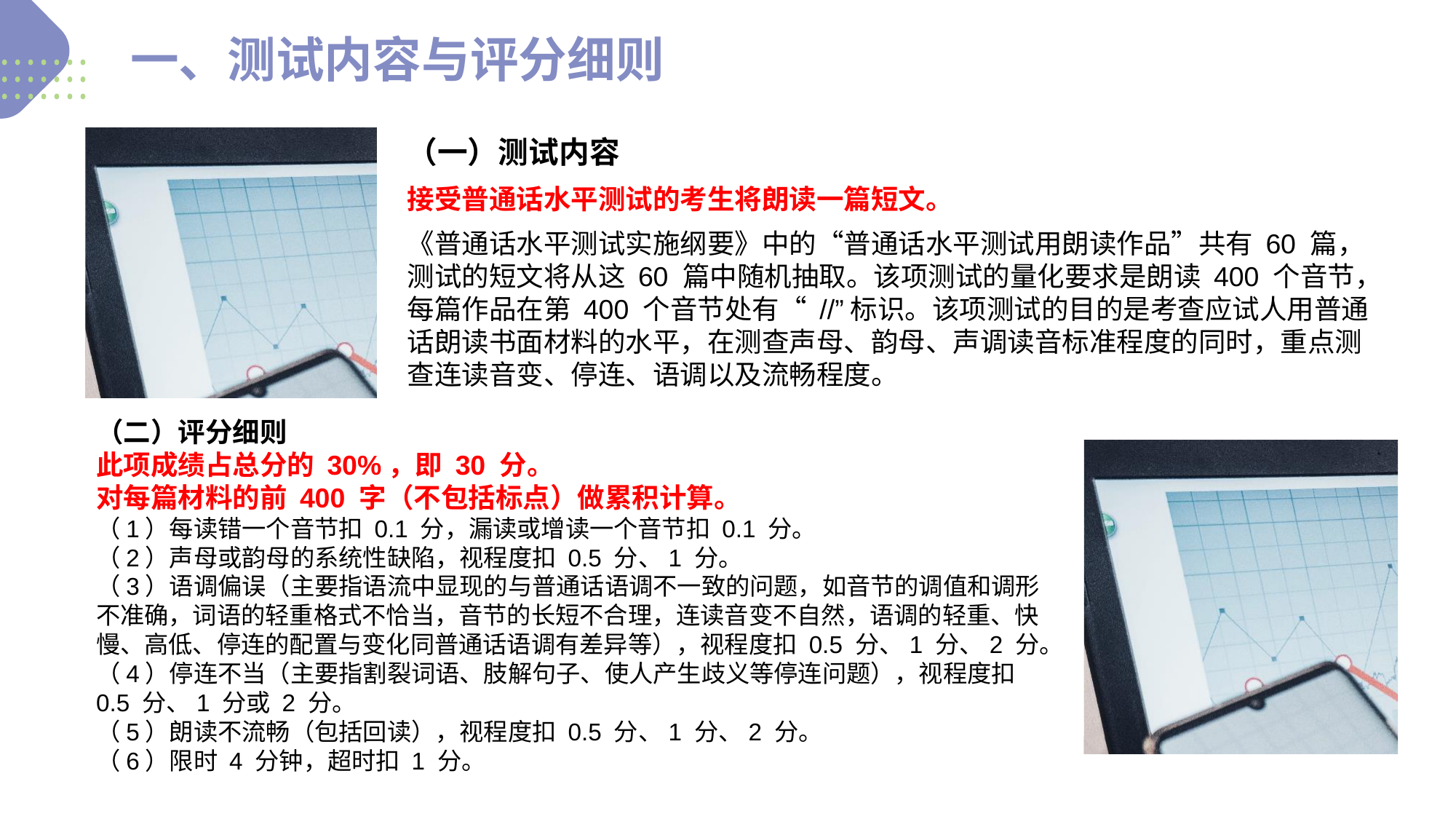

一、测试内容与评分细则

（一）测试内容
接受普通话水平测试的考生将朗读一篇短文。
《普通话水平测试实施纲要》中的“普通话水平测试用朗读作品”共有 60 篇，测试的短文将从这 60 篇中随机抽取。该项测试的量化要求是朗读 400 个音节，每篇作品在第 400 个音节处有“ //”标识。该项测试的目的是考查应试人用普通话朗读书面材料的水平，在测查声母、韵母、声调读音标准程度的同时，重点测查连读音变、停连、语调以及流畅程度。
（二）评分细则
此项成绩占总分的 30%，即 30 分。
对每篇材料的前 400 字（不包括标点）做累积计算。
（1）每读错一个音节扣 0.1 分，漏读或增读一个音节扣 0.1 分。
（2）声母或韵母的系统性缺陷，视程度扣 0.5 分、1 分。
（3）语调偏误（主要指语流中显现的与普通话语调不一致的问题，如音节的调值和调形不准确，词语的轻重格式不恰当，音节的长短不合理，连读音变不自然，语调的轻重、快慢、高低、停连的配置与变化同普通话语调有差异等），视程度扣 0.5 分、1 分、2 分。
（4）停连不当（主要指割裂词语、肢解句子、使人产生歧义等停连问题），视程度扣 0.5 分、1 分或 2 分。
（5）朗读不流畅（包括回读），视程度扣 0.5 分、1 分、2 分。
（6）限时 4 分钟，超时扣 1 分。